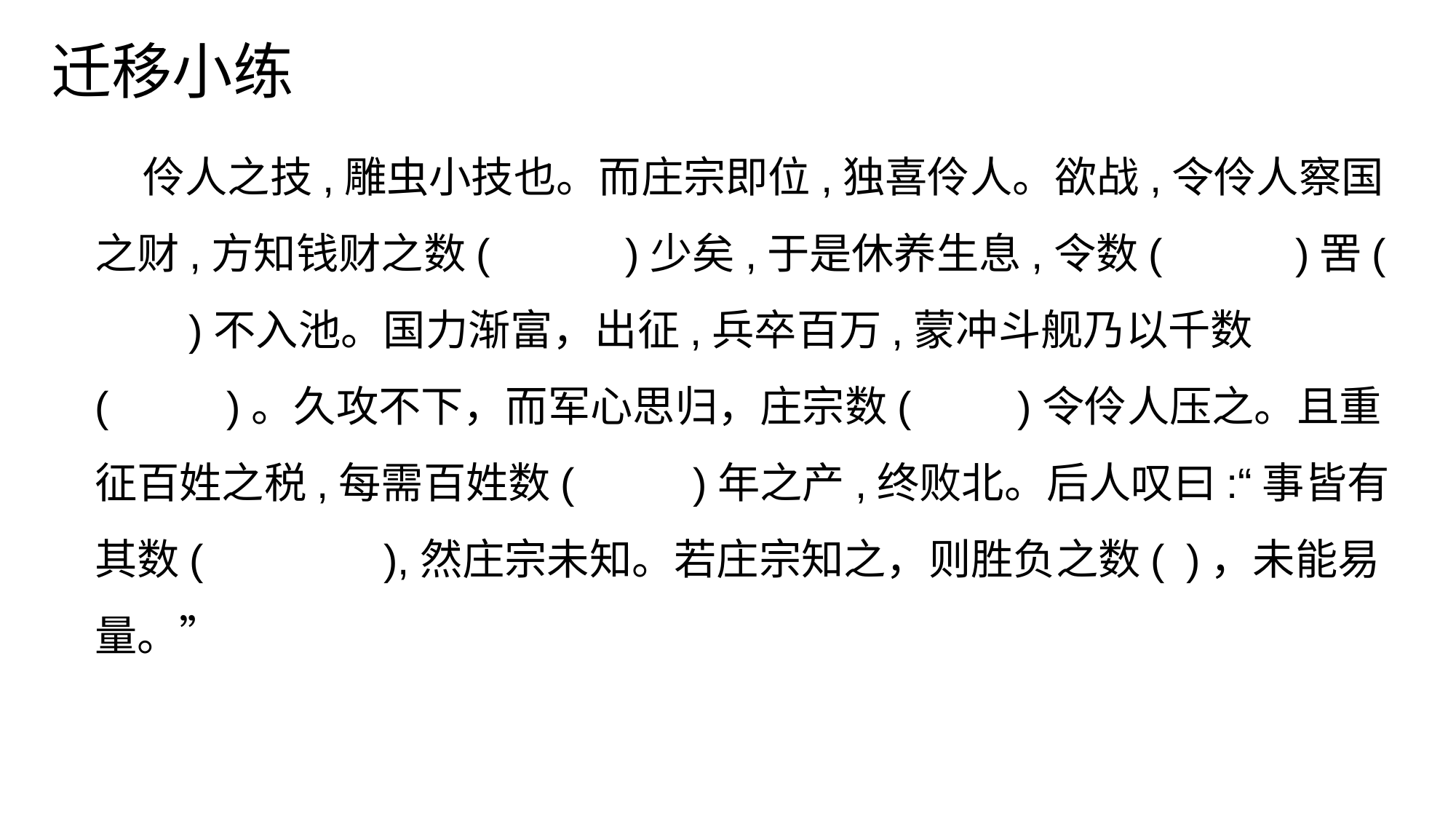

迁移小练
    伶人之技,雕虫小技也。而庄宗即位,独喜伶人。欲战,令伶人察国之财,方知钱财之数(	        )少矣,于是休养生息,令数(     	)罟(         )不入池。国力渐富，出征,兵卒百万,蒙冲斗舰乃以千数(          )。久攻不下，而军心思归，庄宗数(         )令伶人压之。且重征百姓之税,每需百姓数(          )年之产,终败北。后人叹曰:“事皆有其数(	      ),然庄宗未知。若庄宗知之，则胜负之数(	)，未能易量。”